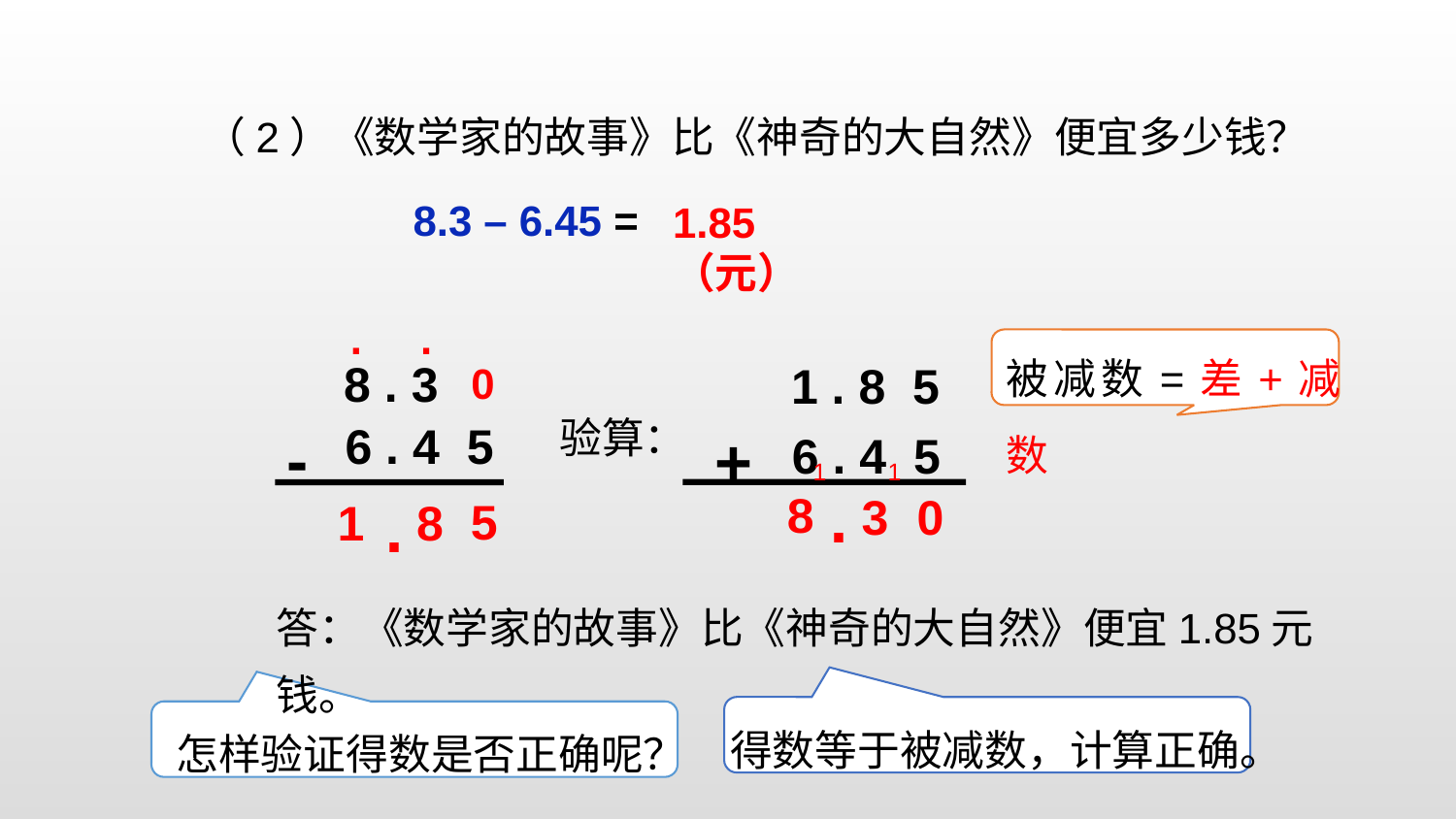

（2）《数学家的故事》比《神奇的大自然》便宜多少钱？
8.3 – 6.45 =
1.85（元）
.
.
8 . 3
0
6 . 4  5
-
.

5
1
8
被减数=差+减数
这个月
1 . 8  5
+
6 . 4  5
1
1
.
8
3
0

验算：
答：《数学家的故事》比《神奇的大自然》便宜1.85元钱。
得数等于被减数，计算正确。
这个月
怎样验证得数是否正确呢？
这个月